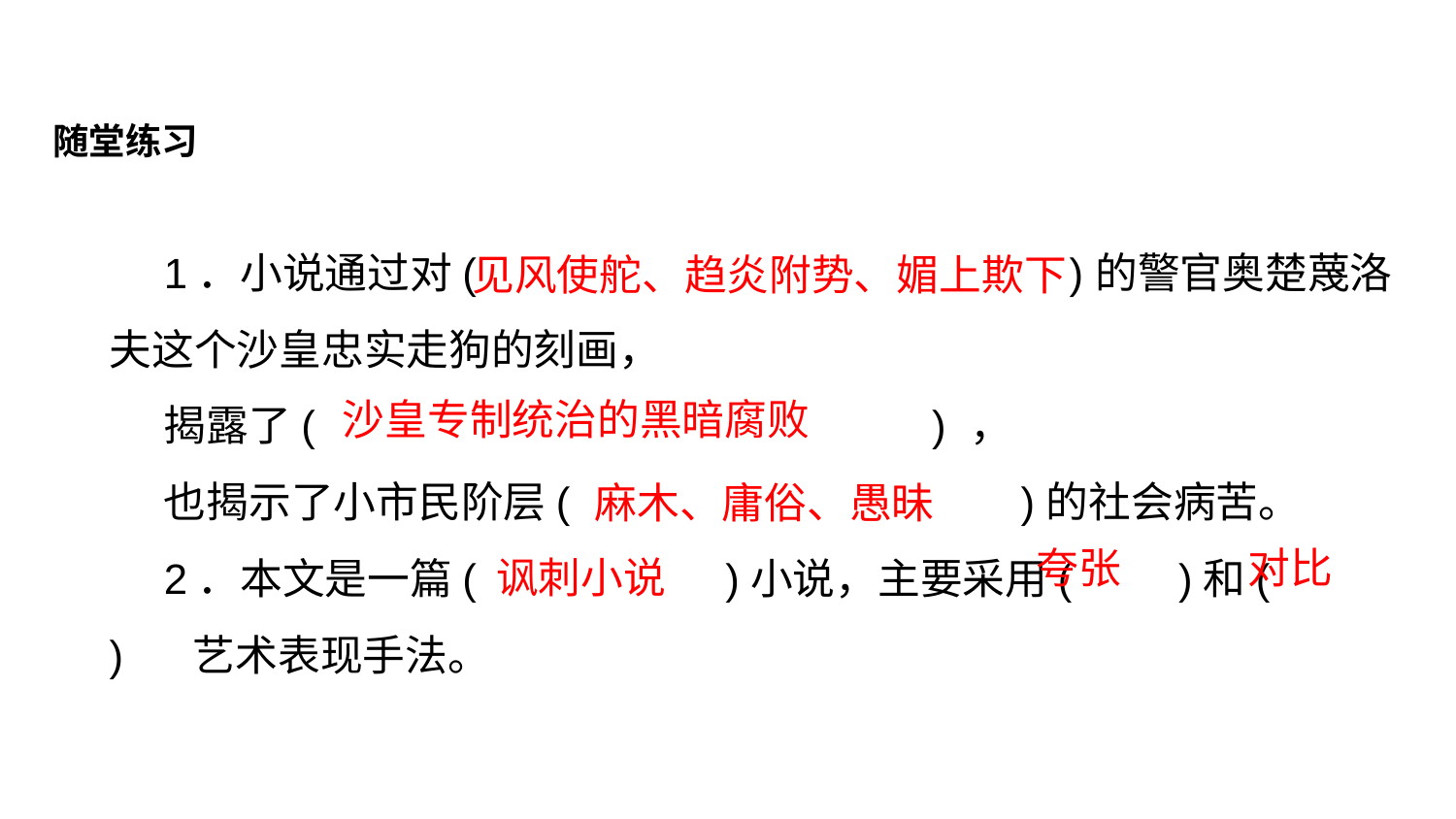

随堂练习
1．小说通过对(                                                  )的警官奥楚蔑洛夫这个沙皇忠实走狗的刻画，
揭露了(                                                    ) ，
也揭示了小市民阶层(                                      )的社会病苦。
2．本文是一篇(                     )小说，主要采用(         )和(            )     艺术表现手法。
见风使舵、趋炎附势、媚上欺下
沙皇专制统治的黑暗腐败
麻木、庸俗、愚昧

对比
夸张
讽刺小说